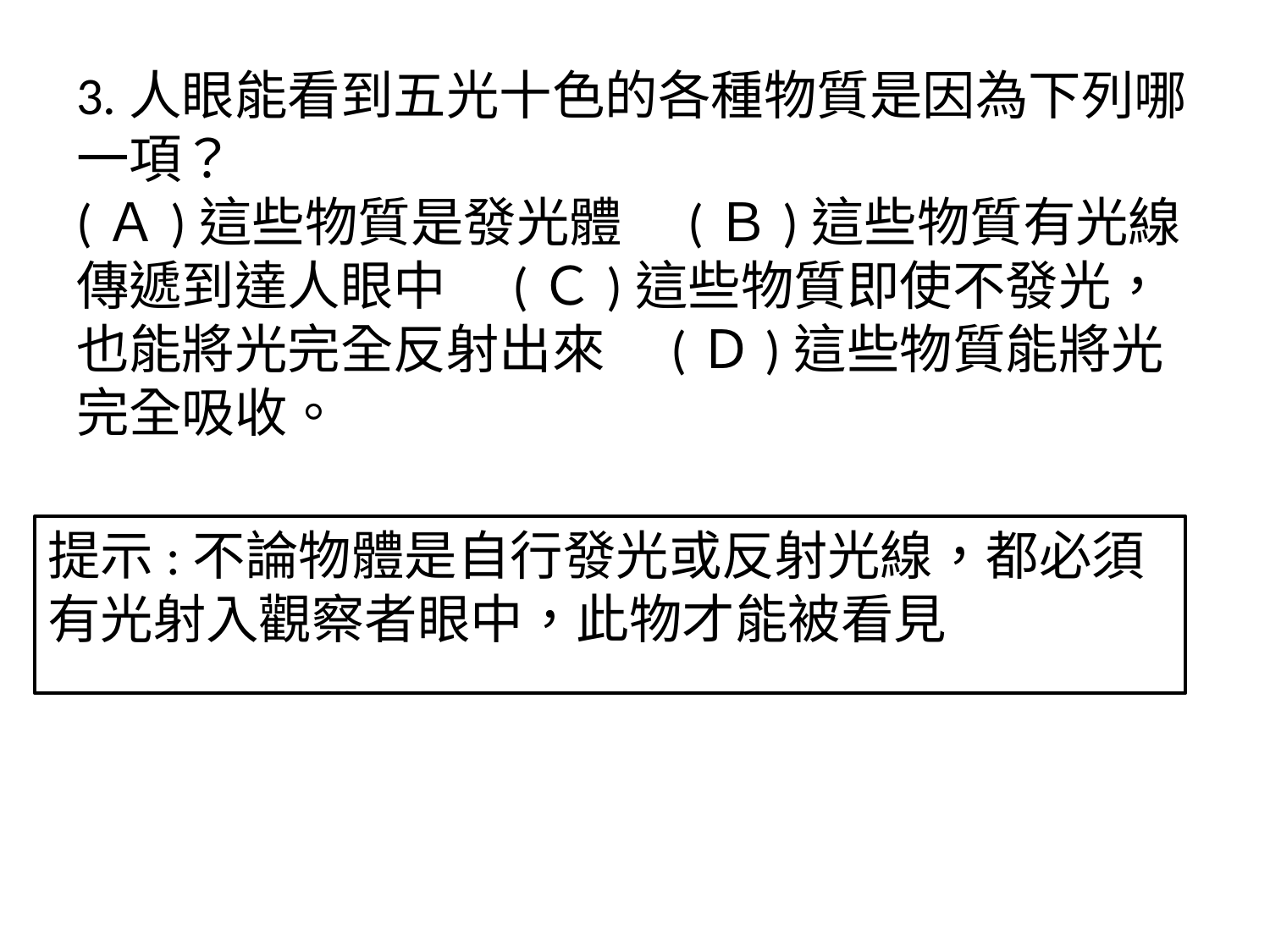

# 3.人眼能看到五光十色的各種物質是因為下列哪一項？ (Ａ)這些物質是發光體　(Ｂ)這些物質有光線傳遞到達人眼中　(Ｃ)這些物質即使不發光，也能將光完全反射出來　(Ｄ)這些物質能將光完全吸收。
提示:不論物體是自行發光或反射光線，都必須有光射入觀察者眼中，此物才能被看見